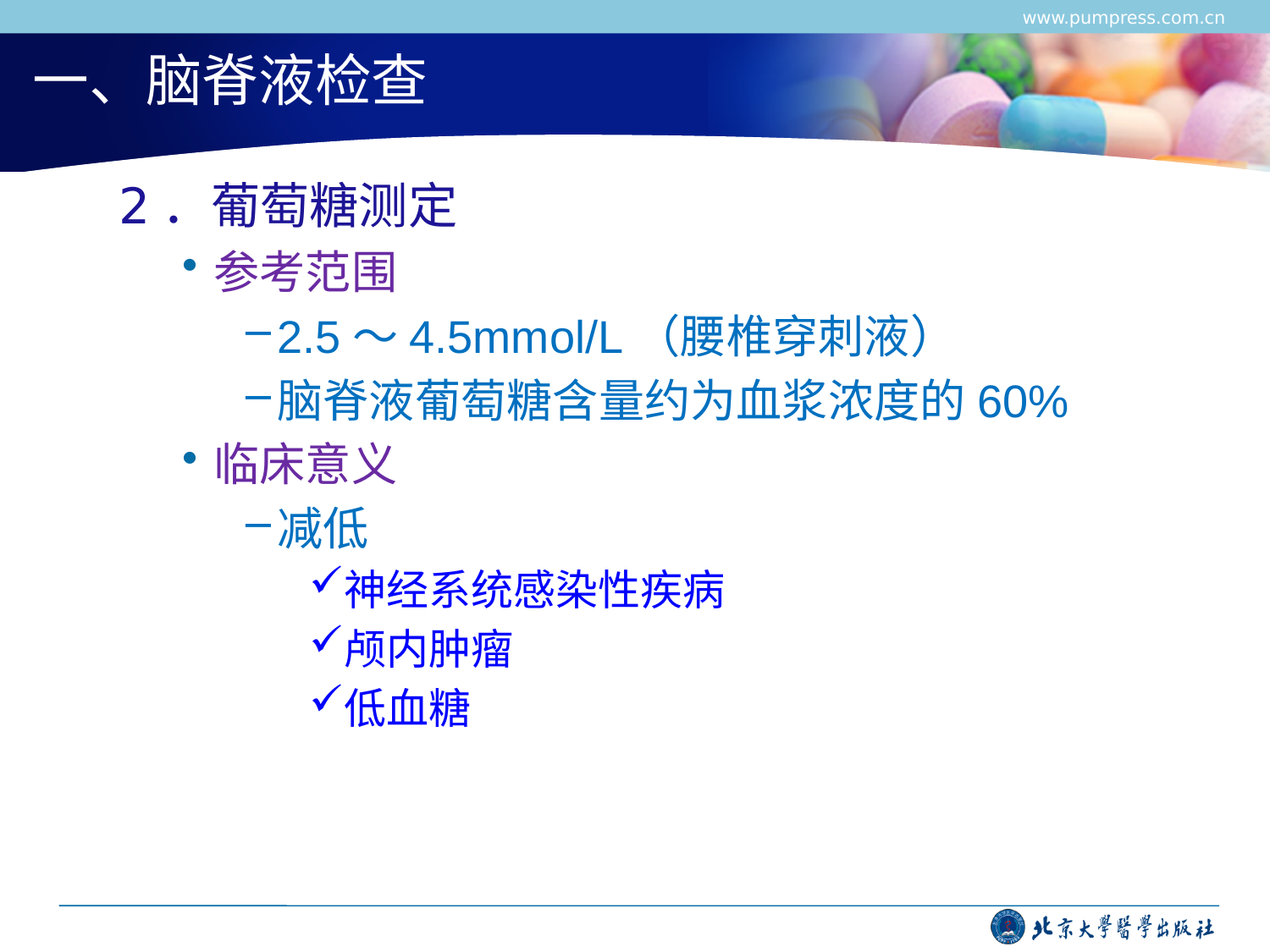

www.pumpress.com.cn
# 一、脑脊液检查
2．葡萄糖测定
参考范围
2.5～4.5mmol/L（腰椎穿刺液）
脑脊液葡萄糖含量约为血浆浓度的60%
临床意义
减低
神经系统感染性疾病
颅内肿瘤
低血糖